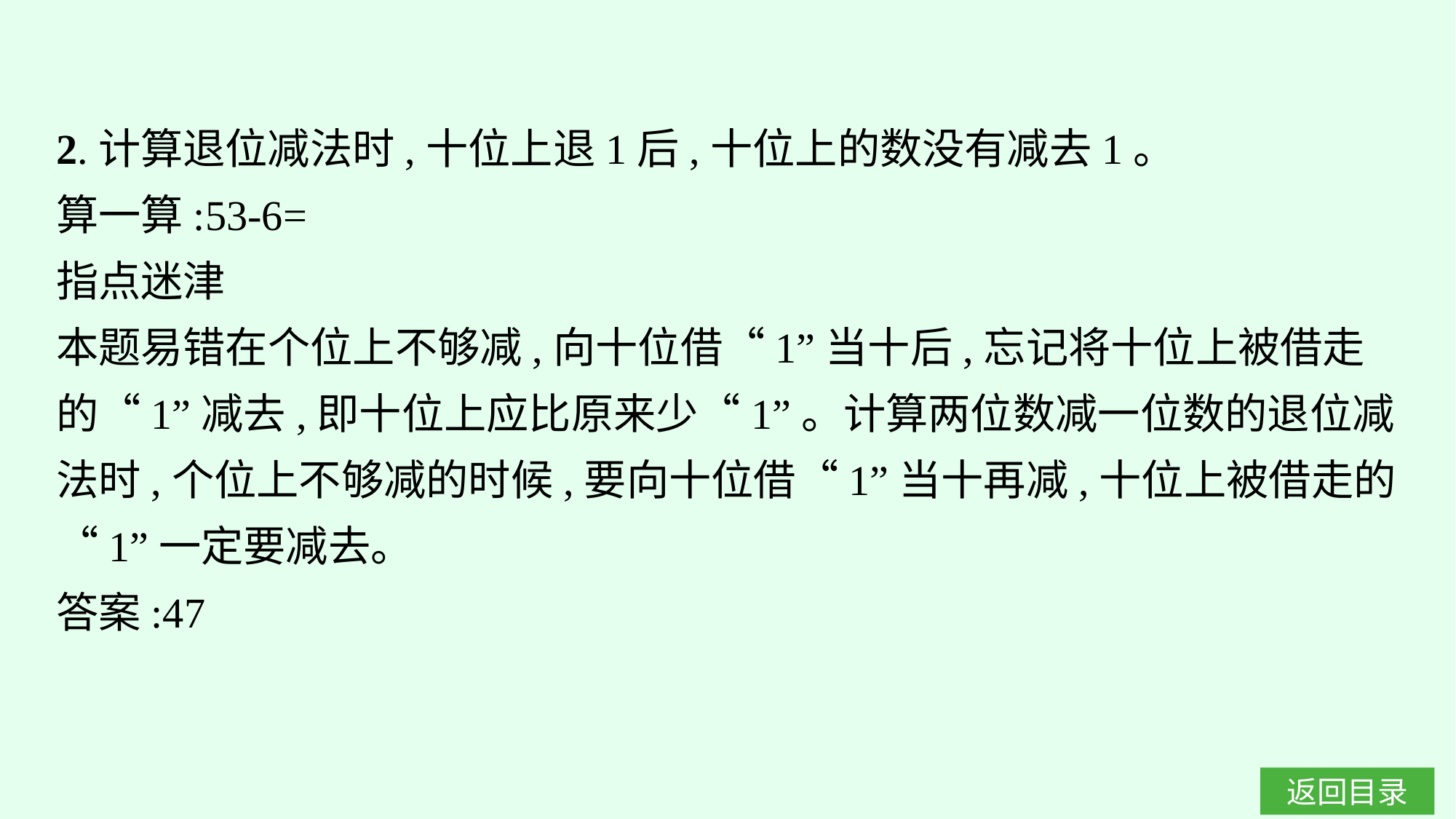

2.计算退位减法时,十位上退1后,十位上的数没有减去1。
算一算:53-6=
指点迷津
本题易错在个位上不够减,向十位借“1”当十后,忘记将十位上被借走的“1”减去,即十位上应比原来少“1”。计算两位数减一位数的退位减法时,个位上不够减的时候,要向十位借“1”当十再减,十位上被借走的“1”一定要减去。
答案:47